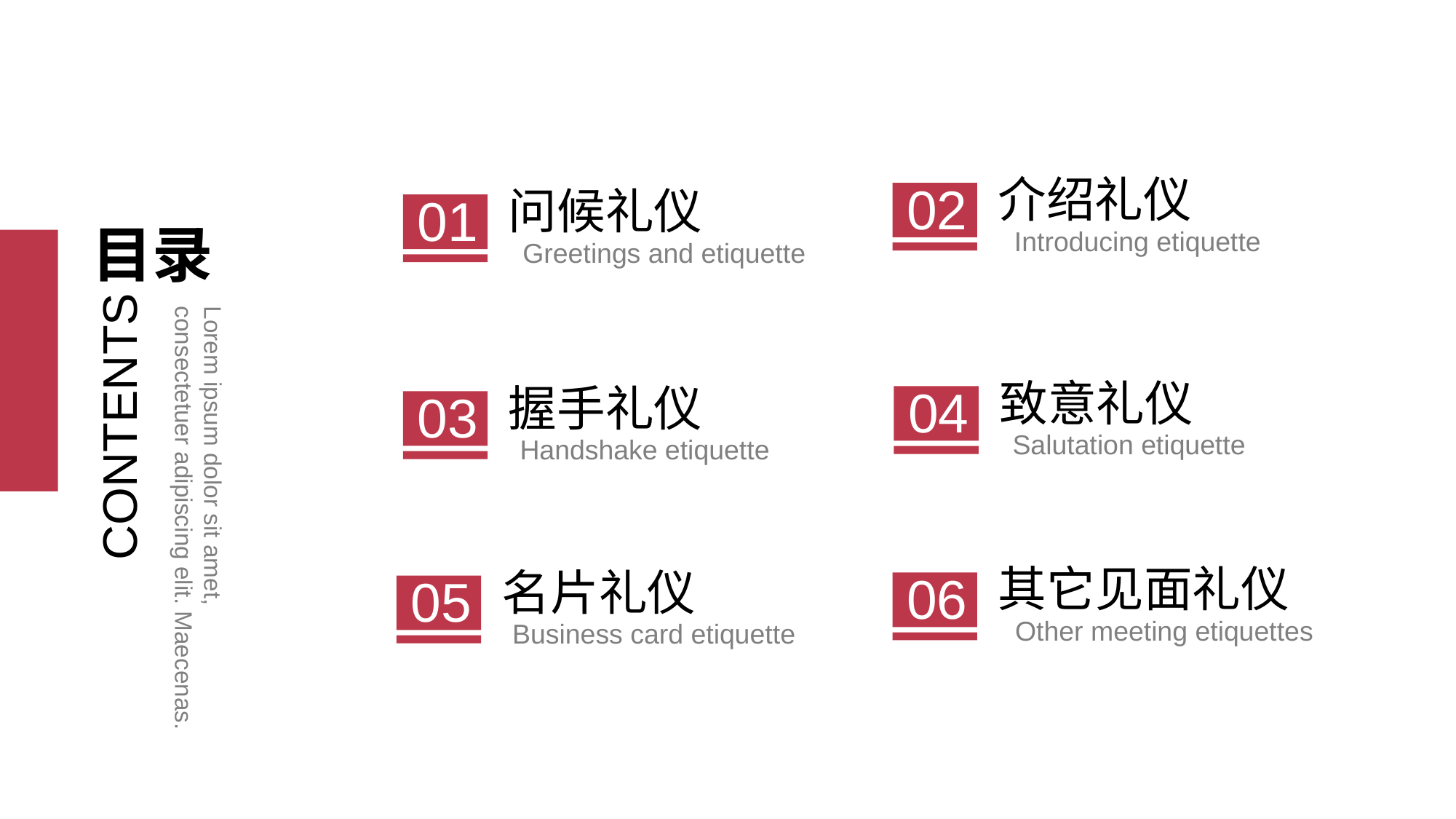

介绍礼仪
02

Introducing etiquette

问候礼仪
01

Greetings and etiquette

目录

致意礼仪
04

Salutation etiquette

握手礼仪
03

Handshake etiquette

CONTENTS
Lorem ipsum dolor sit amet, consectetuer adipiscing elit. Maecenas.
其它见面礼仪
06

Other meeting etiquettes

名片礼仪
05

Business card etiquette